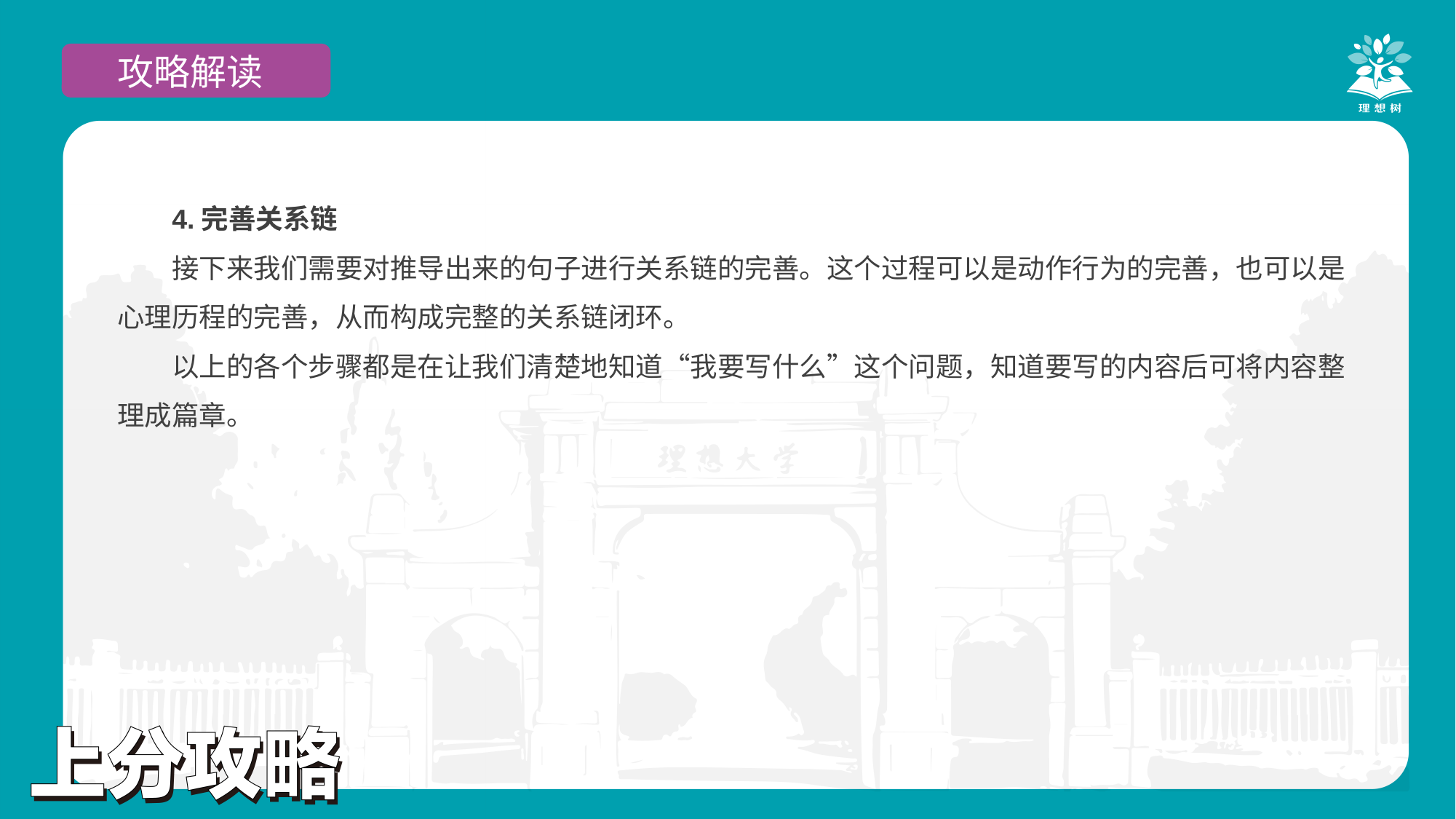

攻略解读
4.完善关系链
接下来我们需要对推导出来的句子进行关系链的完善。这个过程可以是动作行为的完善，也可以是心理历程的完善，从而构成完整的关系链闭环。
以上的各个步骤都是在让我们清楚地知道“我要写什么”这个问题，知道要写的内容后可将内容整理成篇章。